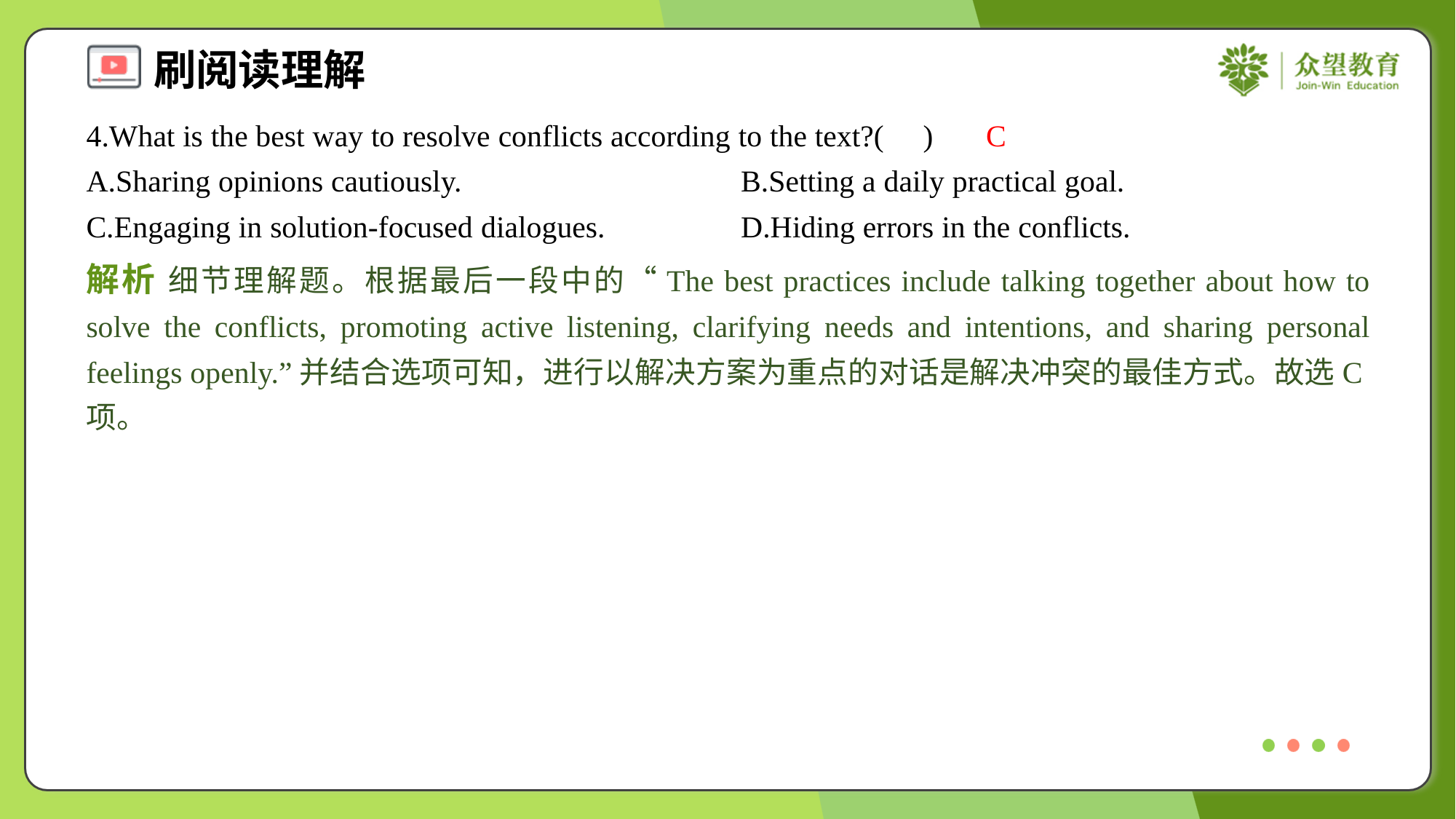

4.What is the best way to resolve conflicts according to the text?(     )
C
A.Sharing opinions cautiously.	B.Setting a daily practical goal.
C.Engaging in solution-focused dialogues.	D.Hiding errors in the conflicts.
解析 细节理解题。根据最后一段中的“The best practices include talking together about how to solve the conflicts, promoting active listening, clarifying needs and intentions, and sharing personal feelings openly.”并结合选项可知，进行以解决方案为重点的对话是解决冲突的最佳方式。故选C项。